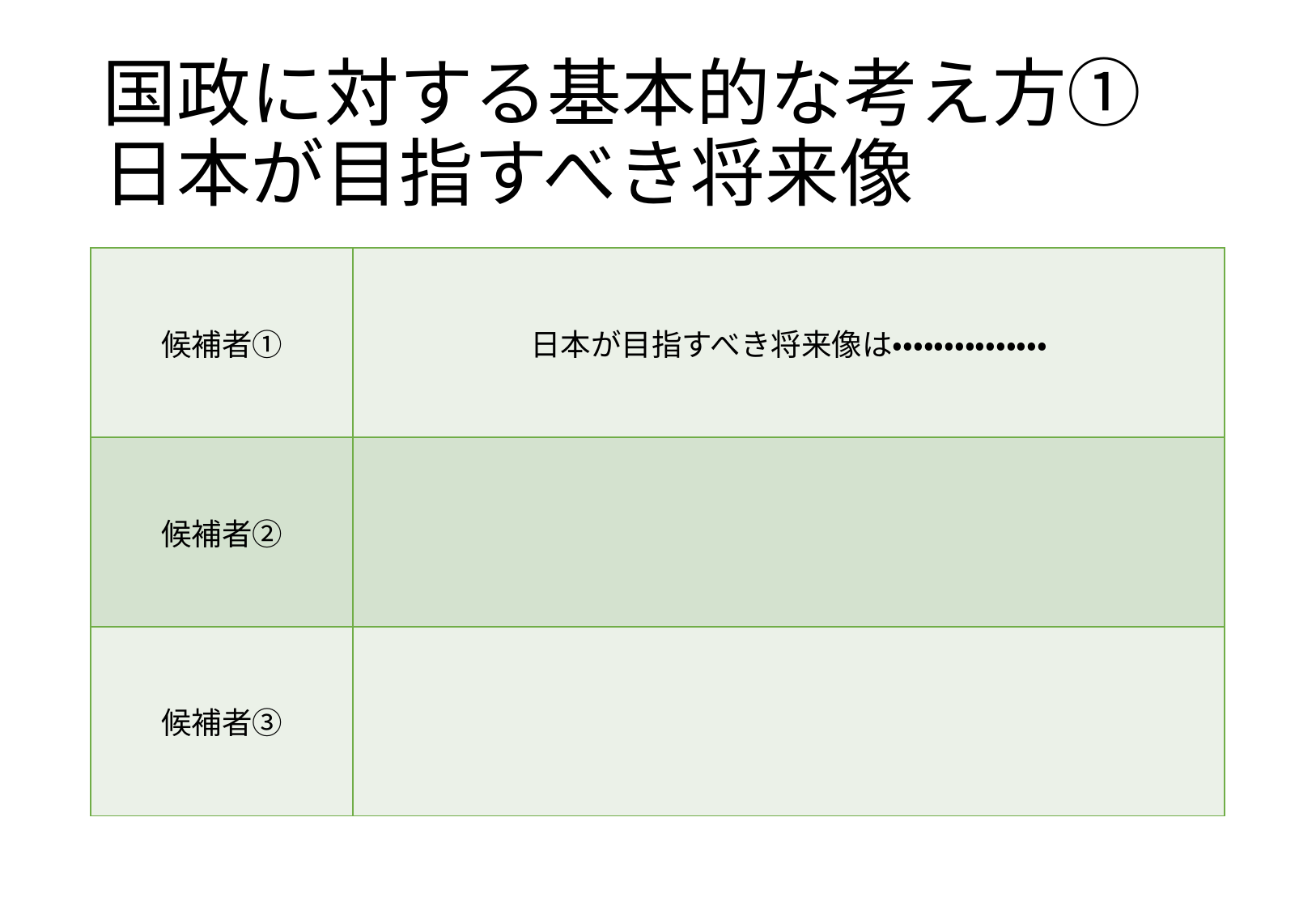

# 国政に対する基本的な考え方① 日本が目指すべき将来像
| 候補者① | 日本が目指すべき将来像は・・・・・・・・・・・・・・・ |
| --- | --- |
| 候補者② |  |
| 候補者③ |  |